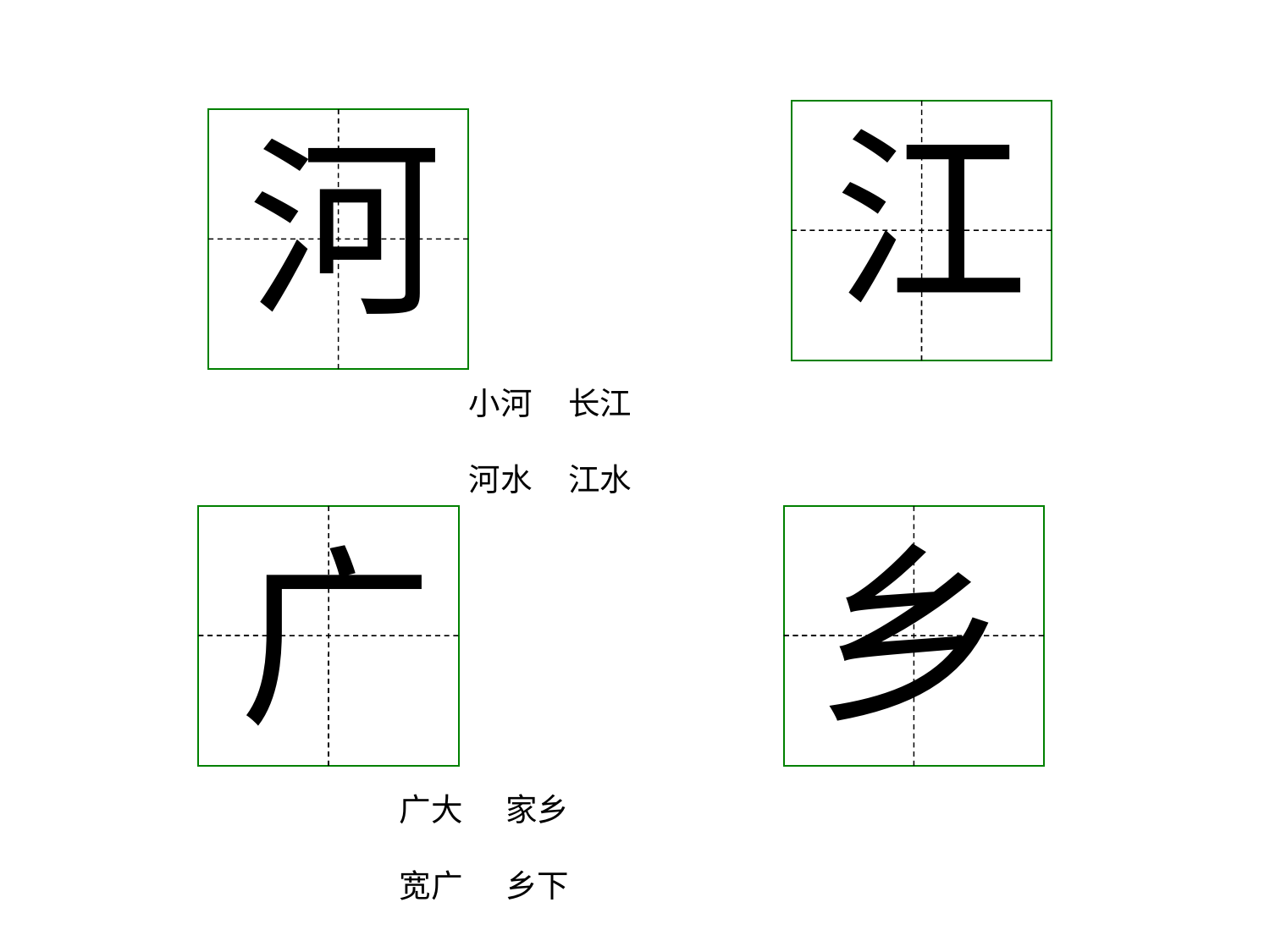

江

河

小河     长江

河水     江水

广

乡
广大      家乡

宽广      乡下